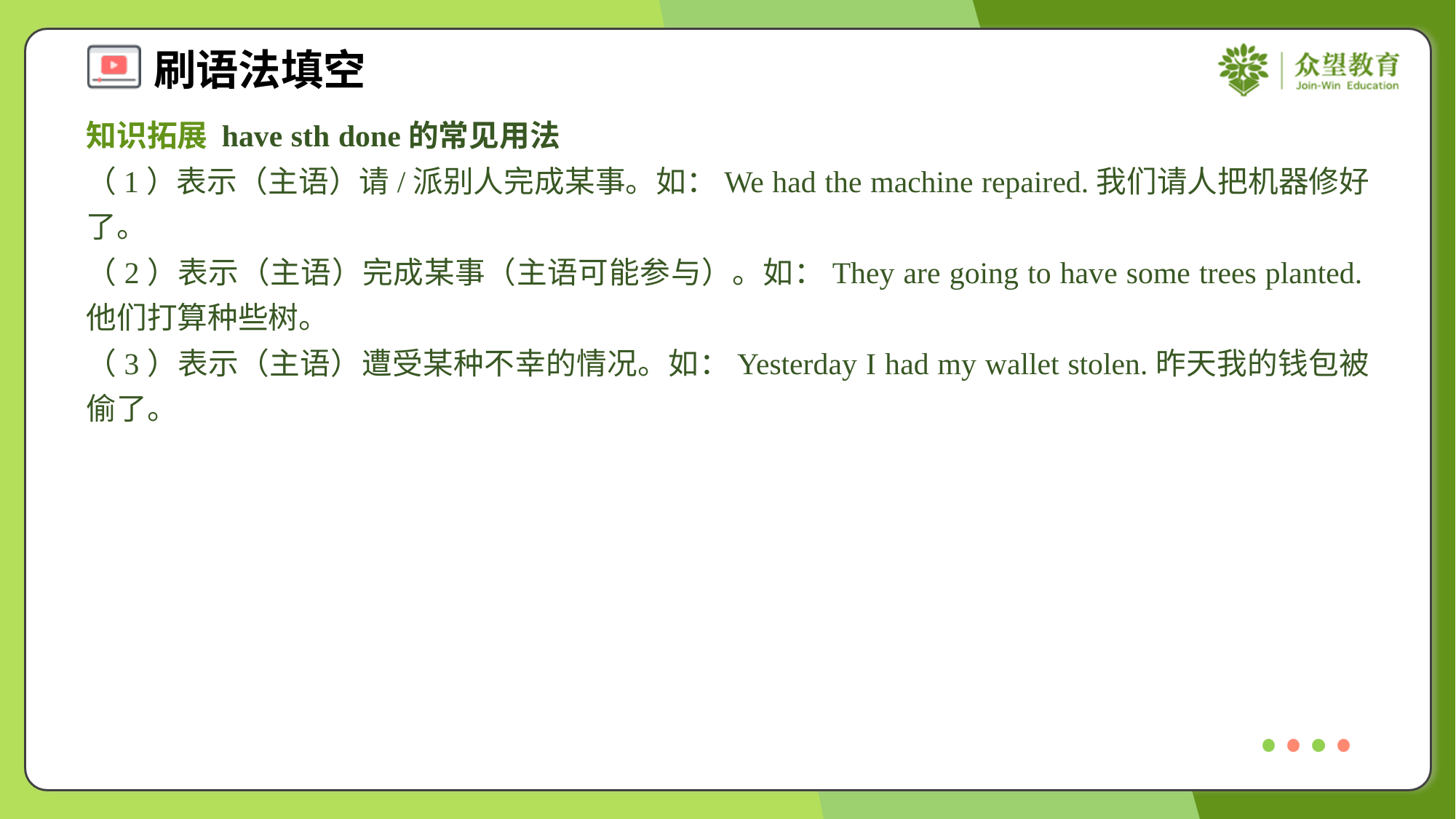

知识拓展 have sth done的常见用法
（1）表示（主语）请/派别人完成某事。如：We had the machine repaired.我们请人把机器修好了。
（2）表示（主语）完成某事（主语可能参与）。如：They are going to have some trees planted.他们打算种些树。
（3）表示（主语）遭受某种不幸的情况。如：Yesterday I had my wallet stolen.昨天我的钱包被偷了。